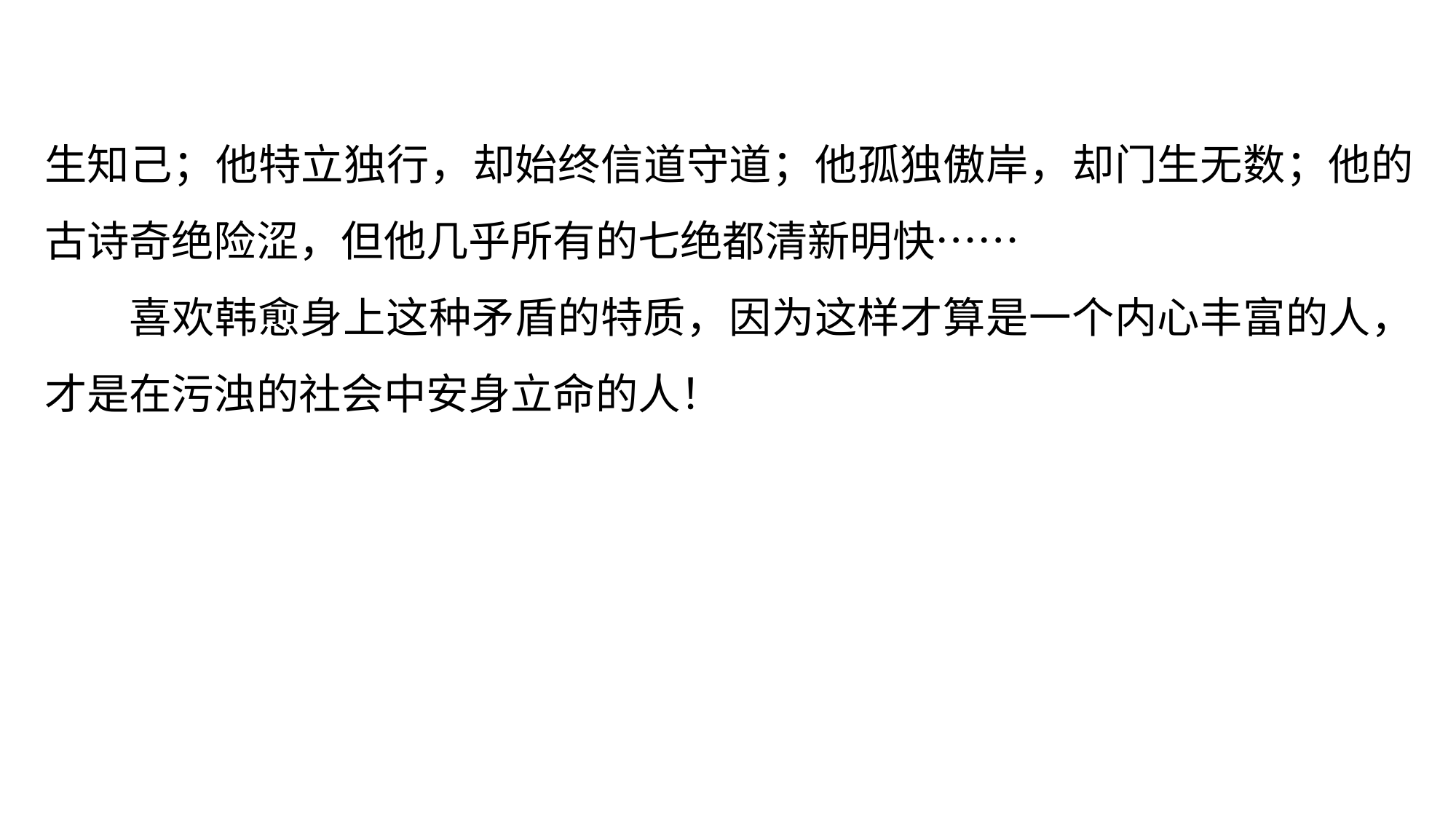

生知己；他特立独行，却始终信道守道；他孤独傲岸，却门生无数；他的古诗奇绝险涩，但他几乎所有的七绝都清新明快……
喜欢韩愈身上这种矛盾的特质，因为这样才算是一个内心丰富的人，才是在污浊的社会中安身立命的人！